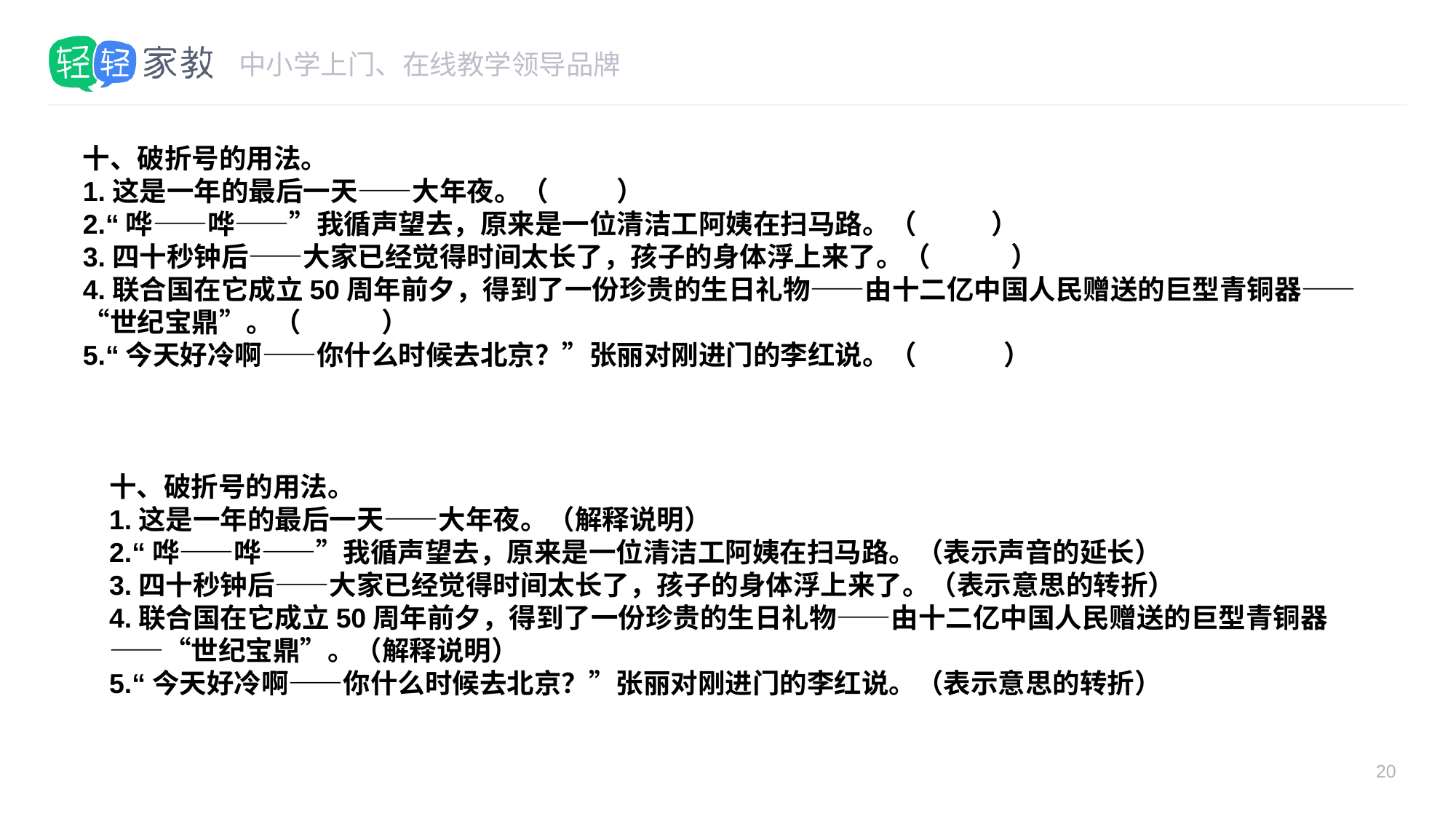

#
十、破折号的用法。
1.这是一年的最后一天——大年夜。（           ）
2.“哗——哗——”我循声望去，原来是一位清洁工阿姨在扫马路。（            ）
3.四十秒钟后——大家已经觉得时间太长了，孩子的身体浮上来了。（             ）
4.联合国在它成立50周年前夕，得到了一份珍贵的生日礼物——由十二亿中国人民赠送的巨型青铜器——“世纪宝鼎”。（             ）
5.“今天好冷啊——你什么时候去北京？”张丽对刚进门的李红说。（              ）

十、破折号的用法。
1.这是一年的最后一天——大年夜。（解释说明）
2.“哗——哗——”我循声望去，原来是一位清洁工阿姨在扫马路。（表示声音的延长）
3.四十秒钟后——大家已经觉得时间太长了，孩子的身体浮上来了。（表示意思的转折）
4.联合国在它成立50周年前夕，得到了一份珍贵的生日礼物——由十二亿中国人民赠送的巨型青铜器——“世纪宝鼎”。（解释说明）
5.“今天好冷啊——你什么时候去北京？”张丽对刚进门的李红说。（表示意思的转折）

20